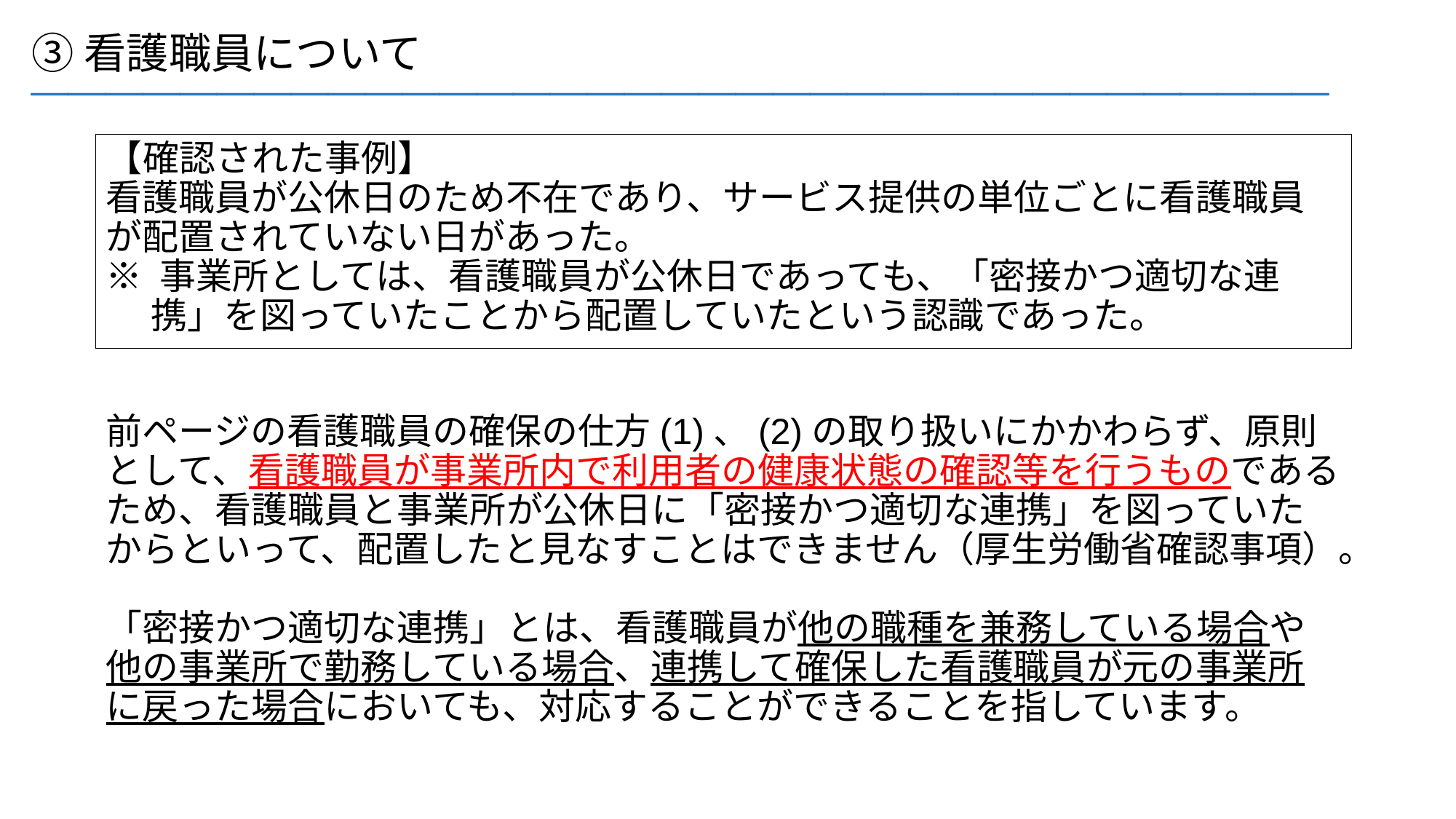

___________________________________
③看護職員について
【確認された事例】
看護職員が公休日のため不在であり、サービス提供の単位ごとに看護職員が配置されていない日があった。
※ 事業所としては、看護職員が公休日であっても、「密接かつ適切な連
　 携」を図っていたことから配置していたという認識であった。
前ページの看護職員の確保の仕方(1)、(2)の取り扱いにかかわらず、原則として、看護職員が事業所内で利用者の健康状態の確認等を行うものであるため、看護職員と事業所が公休日に「密接かつ適切な連携」を図っていたからといって、配置したと見なすことはできません（厚生労働省確認事項）。

「密接かつ適切な連携」とは、看護職員が他の職種を兼務している場合や他の事業所で勤務している場合、連携して確保した看護職員が元の事業所に戻った場合においても、対応することができることを指しています。